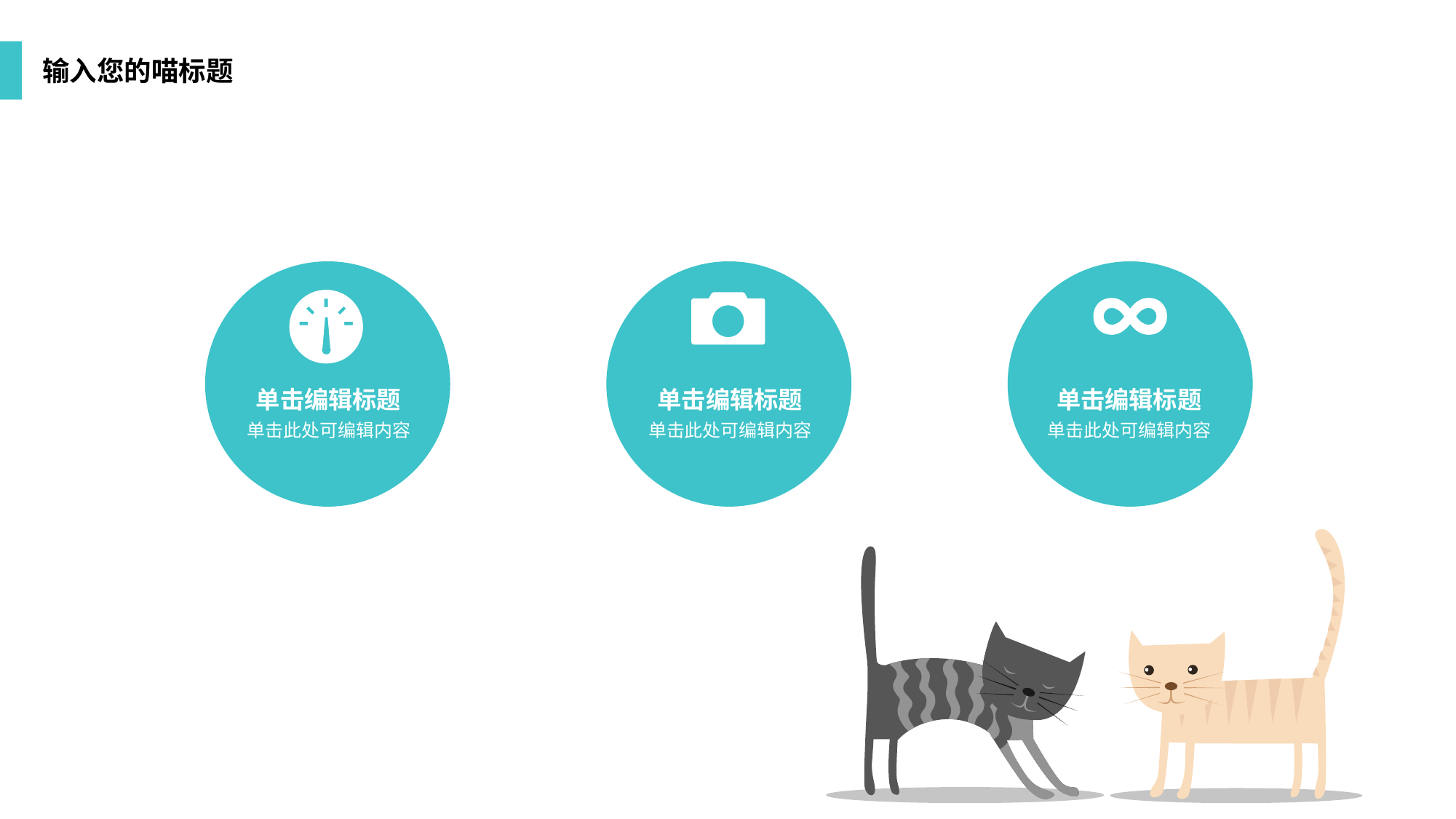

输入您的喵标题

单击编辑标题
单击编辑标题
单击编辑标题
单击此处可编辑内容
单击此处可编辑内容
单击此处可编辑内容